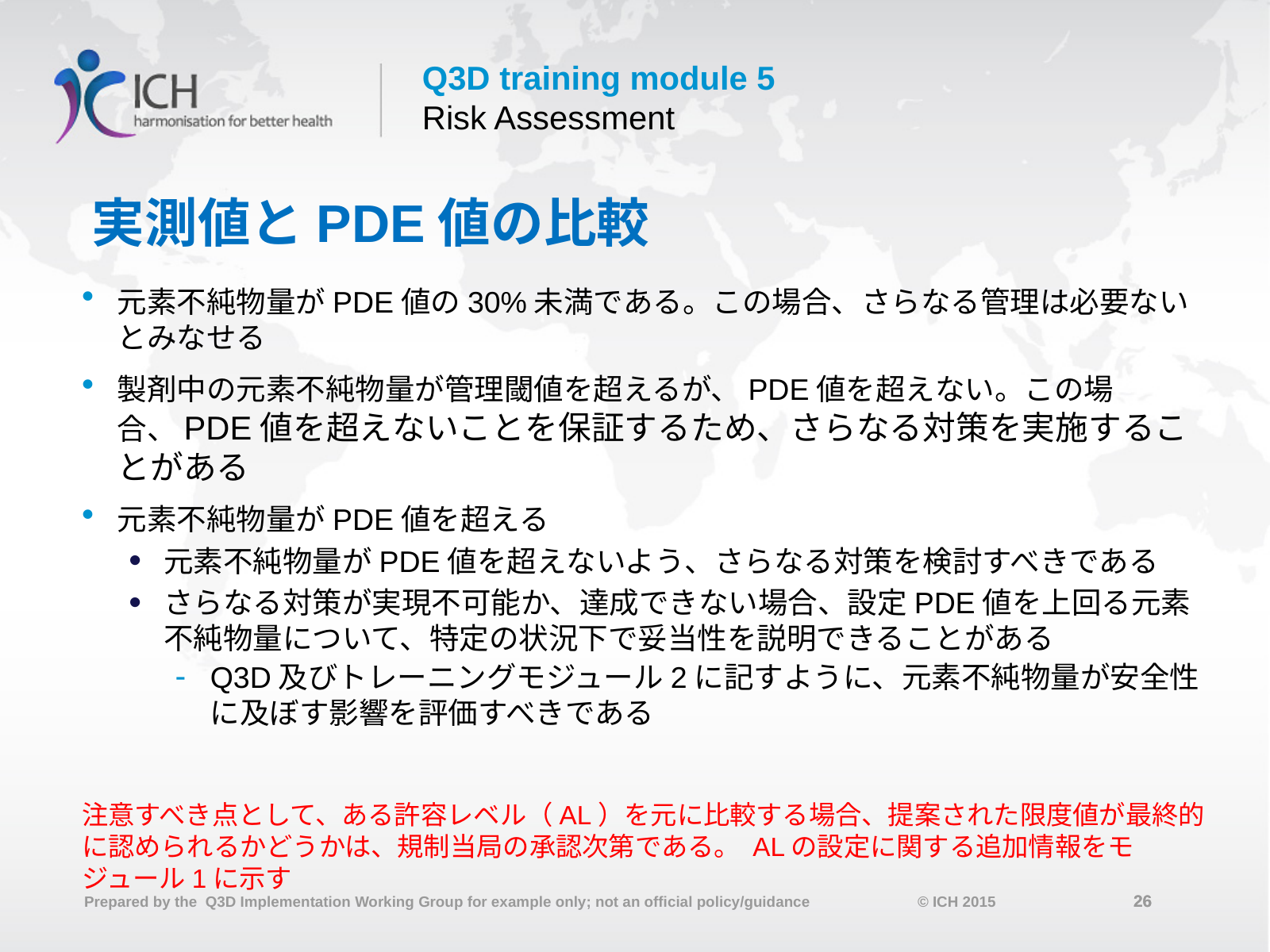

# 実測値とPDE値の比較
元素不純物量がPDE値の30%未満である。この場合、さらなる管理は必要ないとみなせる
製剤中の元素不純物量が管理閾値を超えるが、PDE値を超えない。この場合、PDE値を超えないことを保証するため、さらなる対策を実施することがある
元素不純物量がPDE値を超える
元素不純物量がPDE値を超えないよう、さらなる対策を検討すべきである
さらなる対策が実現不可能か、達成できない場合、設定PDE値を上回る元素不純物量について、特定の状況下で妥当性を説明できることがある
Q3D及びトレーニングモジュール2に記すように、元素不純物量が安全性に及ぼす影響を評価すべきである

注意すべき点として、ある許容レベル（AL）を元に比較する場合、提案された限度値が最終的に認められるかどうかは、規制当局の承認次第である。 ALの設定に関する追加情報をモジュール1に示す